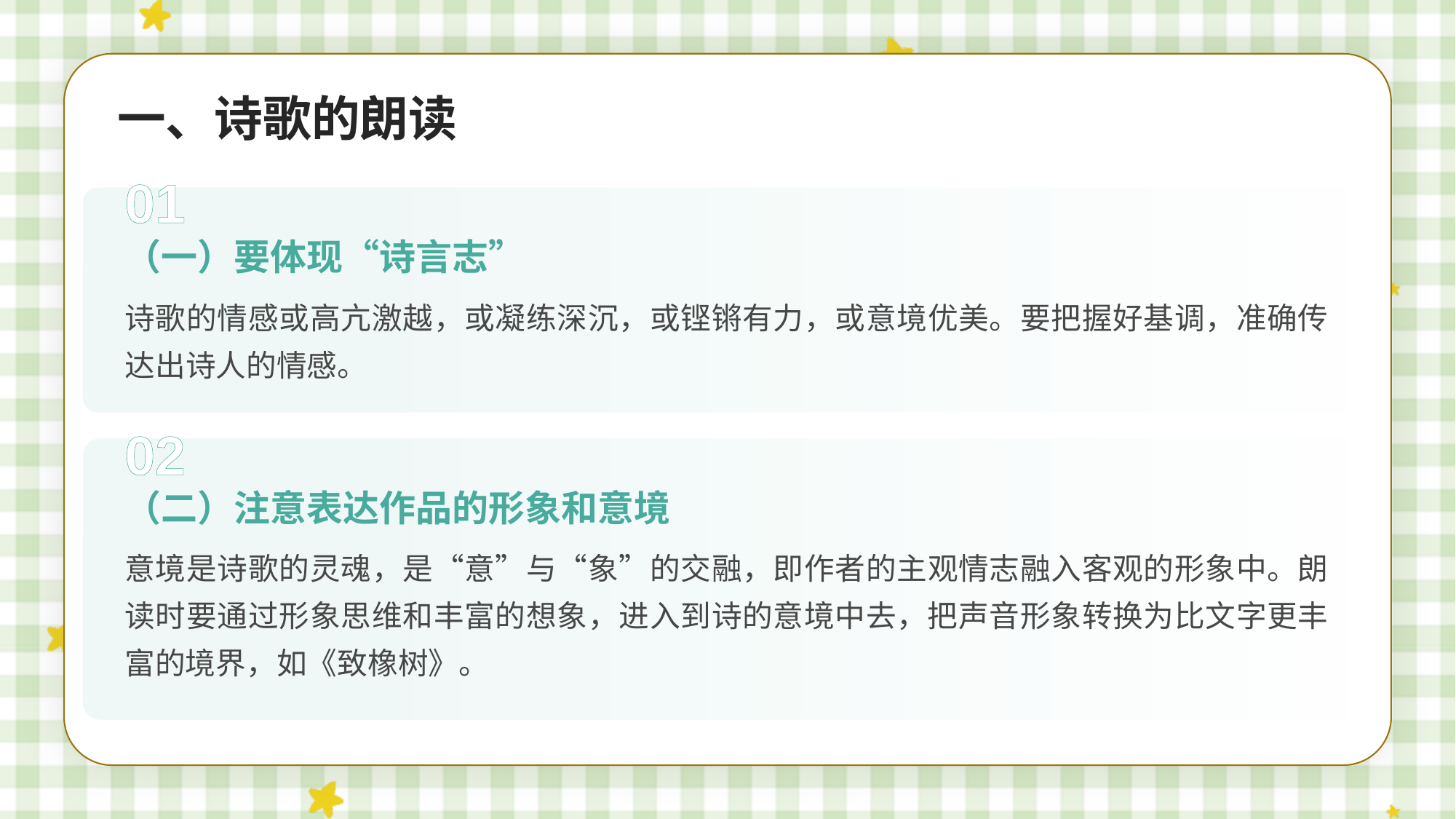

一、诗歌的朗读
01

（一）要体现“诗言志”
诗歌的情感或高亢激越，或凝练深沉，或铿锵有力，或意境优美。要把握好基调，准确传达出诗人的情感。
02

（二）注意表达作品的形象和意境
意境是诗歌的灵魂，是“意”与“象”的交融，即作者的主观情志融入客观的形象中。朗读时要通过形象思维和丰富的想象，进入到诗的意境中去，把声音形象转换为比文字更丰富的境界，如《致橡树》。